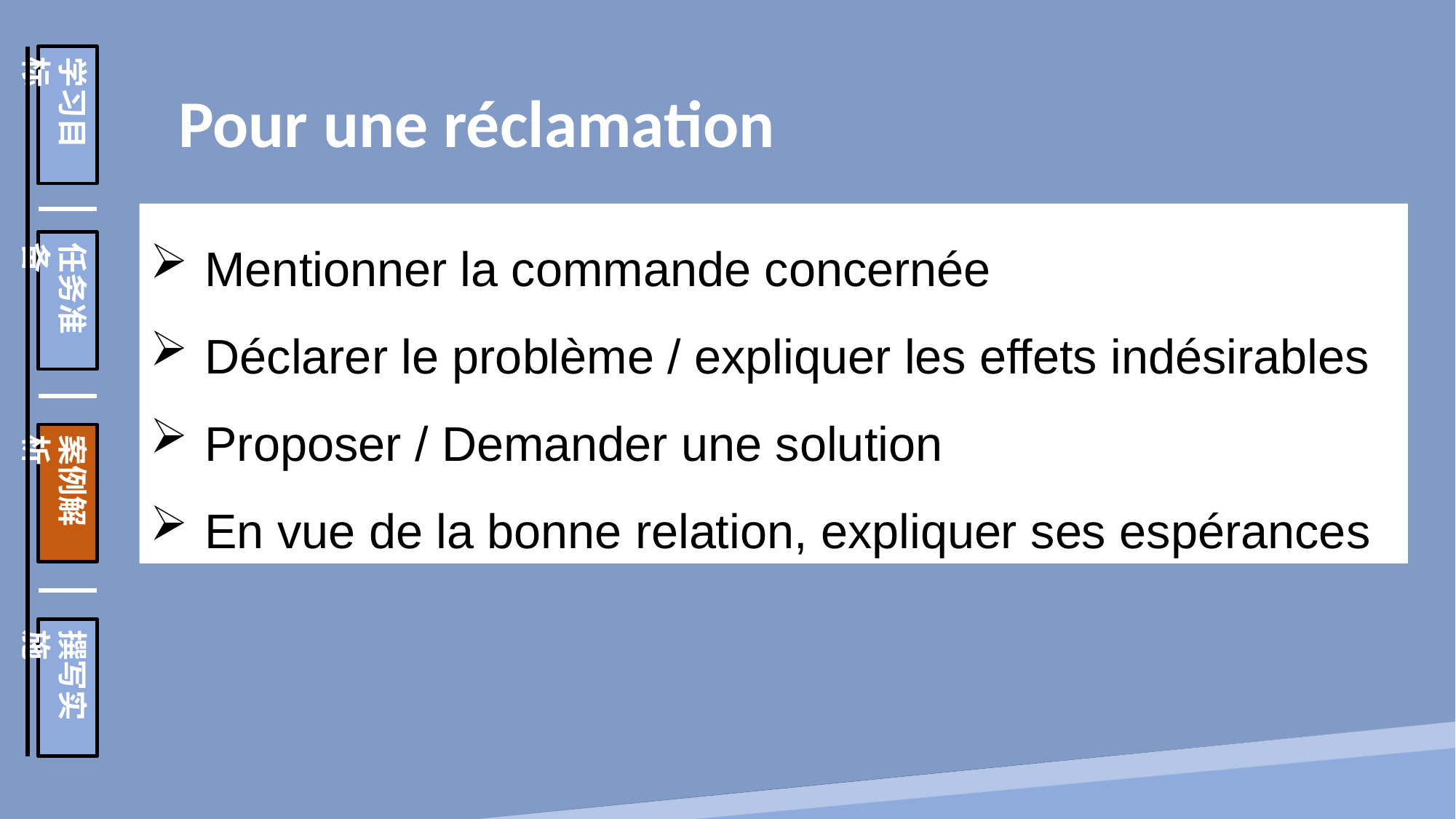

学习目标
任务准备
案例解析
撰写实施
 Pour une réclamation

Mentionner la commande concernée
Déclarer le problème / expliquer les effets indésirables
Proposer / Demander une solution
En vue de la bonne relation, expliquer ses espérances